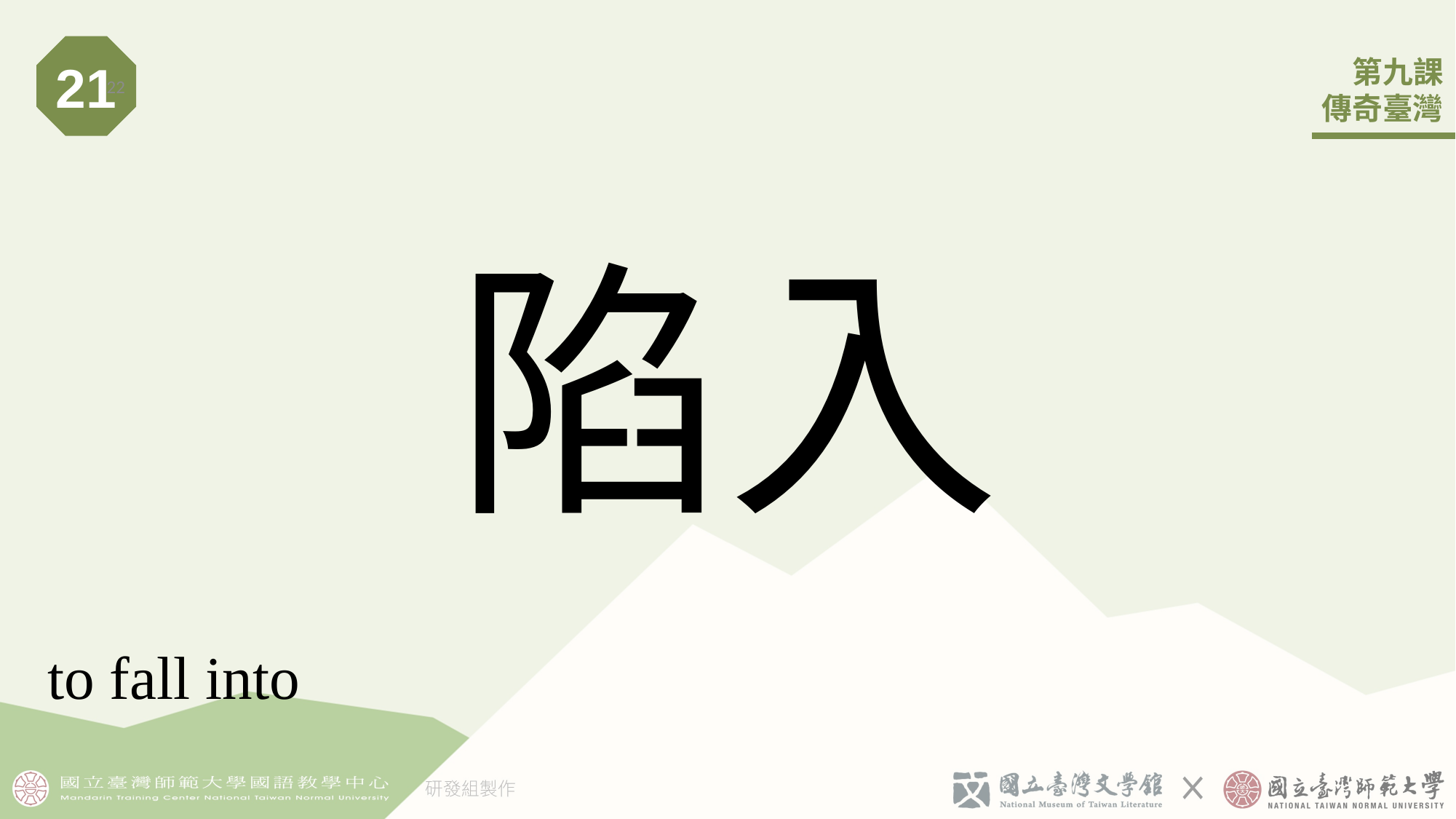

21
22
# 陷入
to fall into